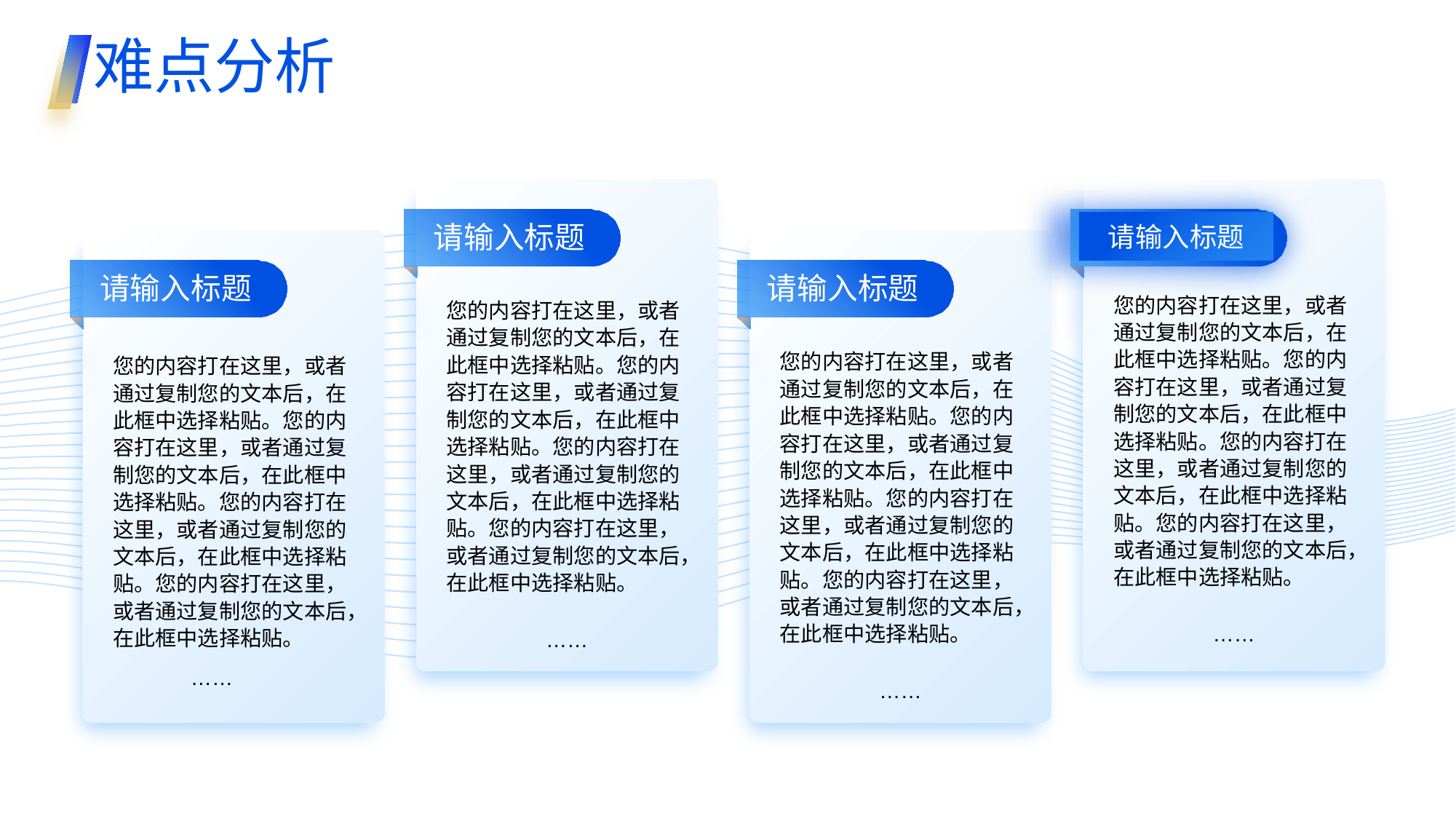

难点分析

请输入标题
请输入标题

请输入标题
请输入标题

您的内容打在这里，或者通过复制您的文本后，在此框中选择粘贴。您的内容打在这里，或者通过复制您的文本后，在此框中选择粘贴。您的内容打在这里，或者通过复制您的文本后，在此框中选择粘贴。您的内容打在这里，或者通过复制您的文本后，在此框中选择粘贴。
……
您的内容打在这里，或者通过复制您的文本后，在此框中选择粘贴。您的内容打在这里，或者通过复制您的文本后，在此框中选择粘贴。您的内容打在这里，或者通过复制您的文本后，在此框中选择粘贴。您的内容打在这里，或者通过复制您的文本后，在此框中选择粘贴。
……

您的内容打在这里，或者通过复制您的文本后，在此框中选择粘贴。您的内容打在这里，或者通过复制您的文本后，在此框中选择粘贴。您的内容打在这里，或者通过复制您的文本后，在此框中选择粘贴。您的内容打在这里，或者通过复制您的文本后，在此框中选择粘贴。
……
您的内容打在这里，或者通过复制您的文本后，在此框中选择粘贴。您的内容打在这里，或者通过复制您的文本后，在此框中选择粘贴。您的内容打在这里，或者通过复制您的文本后，在此框中选择粘贴。您的内容打在这里，或者通过复制您的文本后，在此框中选择粘贴。
             ……